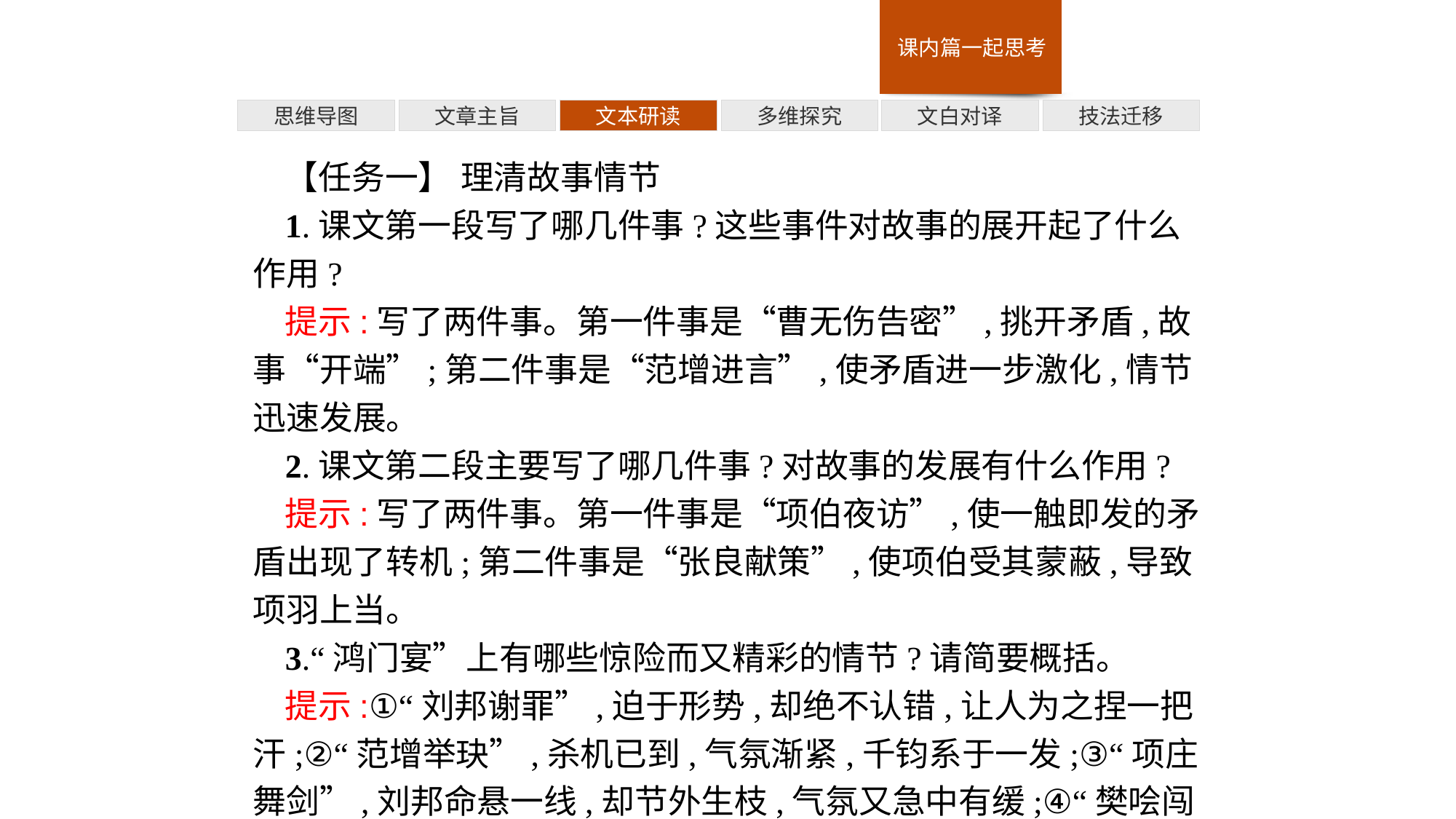

多维探究
技法迁移
思维导图
文章主旨
文本研读
文白对译
【任务一】 理清故事情节
1.课文第一段写了哪几件事?这些事件对故事的展开起了什么作用?
提示:写了两件事。第一件事是“曹无伤告密”,挑开矛盾,故事“开端”;第二件事是“范增进言”,使矛盾进一步激化,情节迅速发展。
2.课文第二段主要写了哪几件事?对故事的发展有什么作用?
提示:写了两件事。第一件事是“项伯夜访”,使一触即发的矛盾出现了转机;第二件事是“张良献策”,使项伯受其蒙蔽,导致项羽上当。
3.“鸿门宴”上有哪些惊险而又精彩的情节?请简要概括。
提示:①“刘邦谢罪”,迫于形势,却绝不认错,让人为之捏一把汗;②“范增举玦”,杀机已到,气氛渐紧,千钧系于一发;③“项庄舞剑”,刘邦命悬一线,却节外生枝,气氛又急中有缓;④“樊哙闯帐”,刚刚缓和下来的气氛陡然紧张,而项王不但不怒,反而有敬,实出意外。